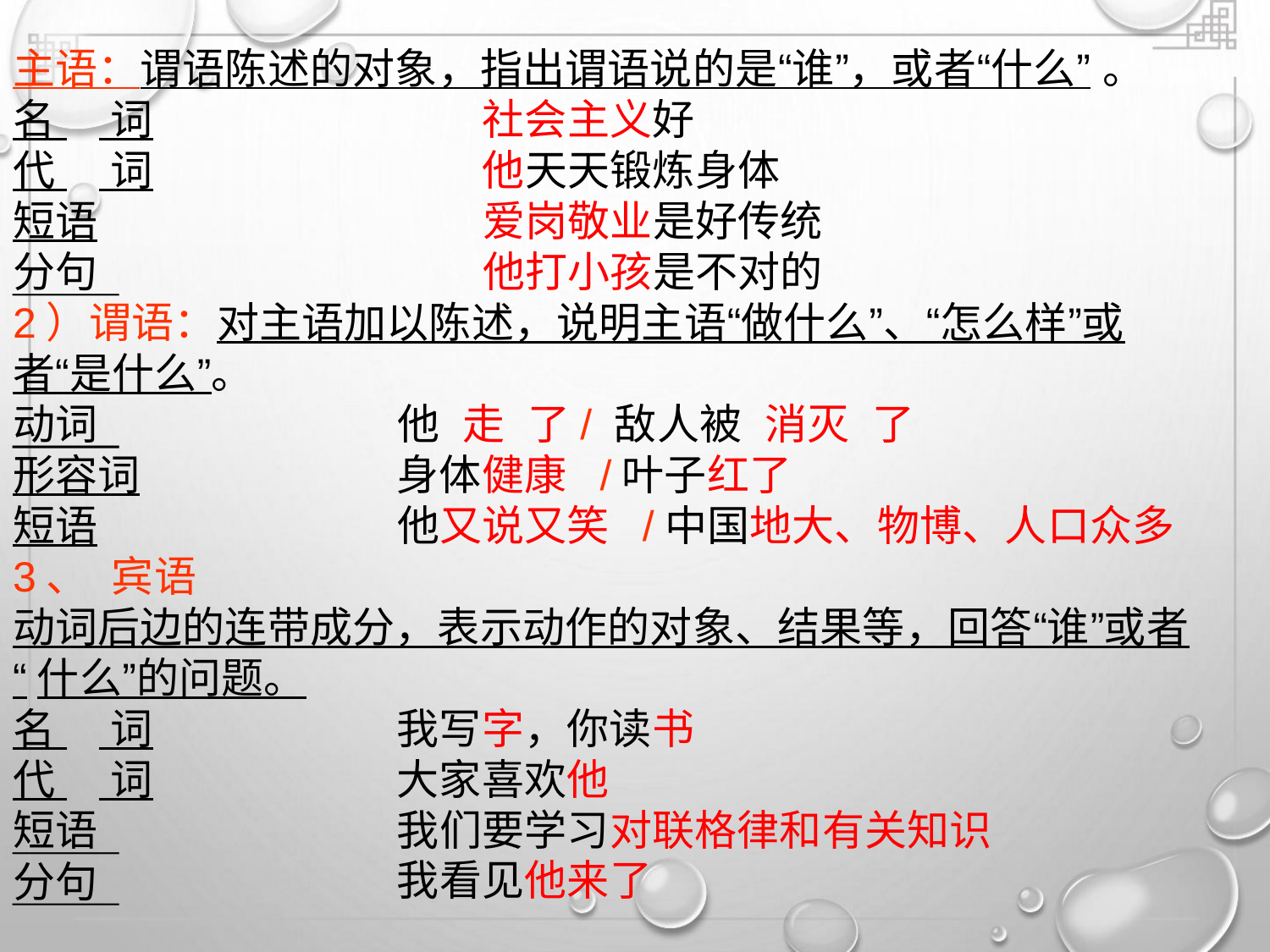

1）
主语：谓语陈述的对象，指出谓语说的是“谁”，或者“什么” 。
名  词
代  词
短语
社会主义好
他天天锻炼身体
爱岗敬业是好传统
他打小孩是不对的
分句
2）谓语：对主语加以陈述，说明主语“做什么”、“怎么样”或
者“是什么”。
动词
他 走 了/ 敌人被 消灭 了
身体健康 /叶子红了
他又说又笑 /中国地大、物博、人口众多
形容词
短语
3、 宾语
动词后边的连带成分，表示动作的对象、结果等，回答“谁”或者
“什么”的问题。
名  词
代  词
短语
我写字，你读书
大家喜欢他
我们要学习对联格律和有关知识
我看见他来了
分句